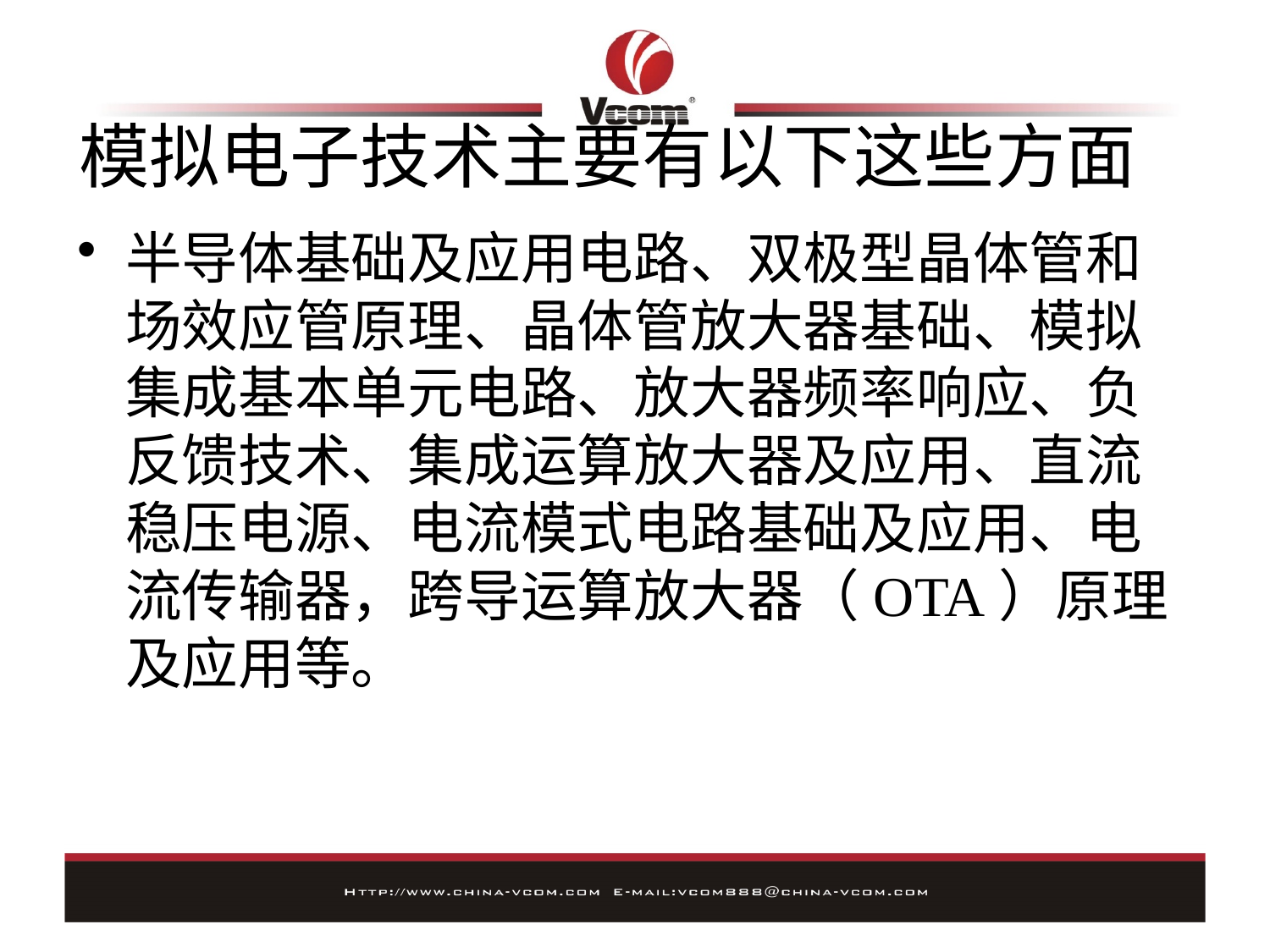

# 模拟电子技术主要有以下这些方面
半导体基础及应用电路、双极型晶体管和场效应管原理、晶体管放大器基础、模拟集成基本单元电路、放大器频率响应、负反馈技术、集成运算放大器及应用、直流稳压电源、电流模式电路基础及应用、电流传输器，跨导运算放大器（OTA）原理及应用等。